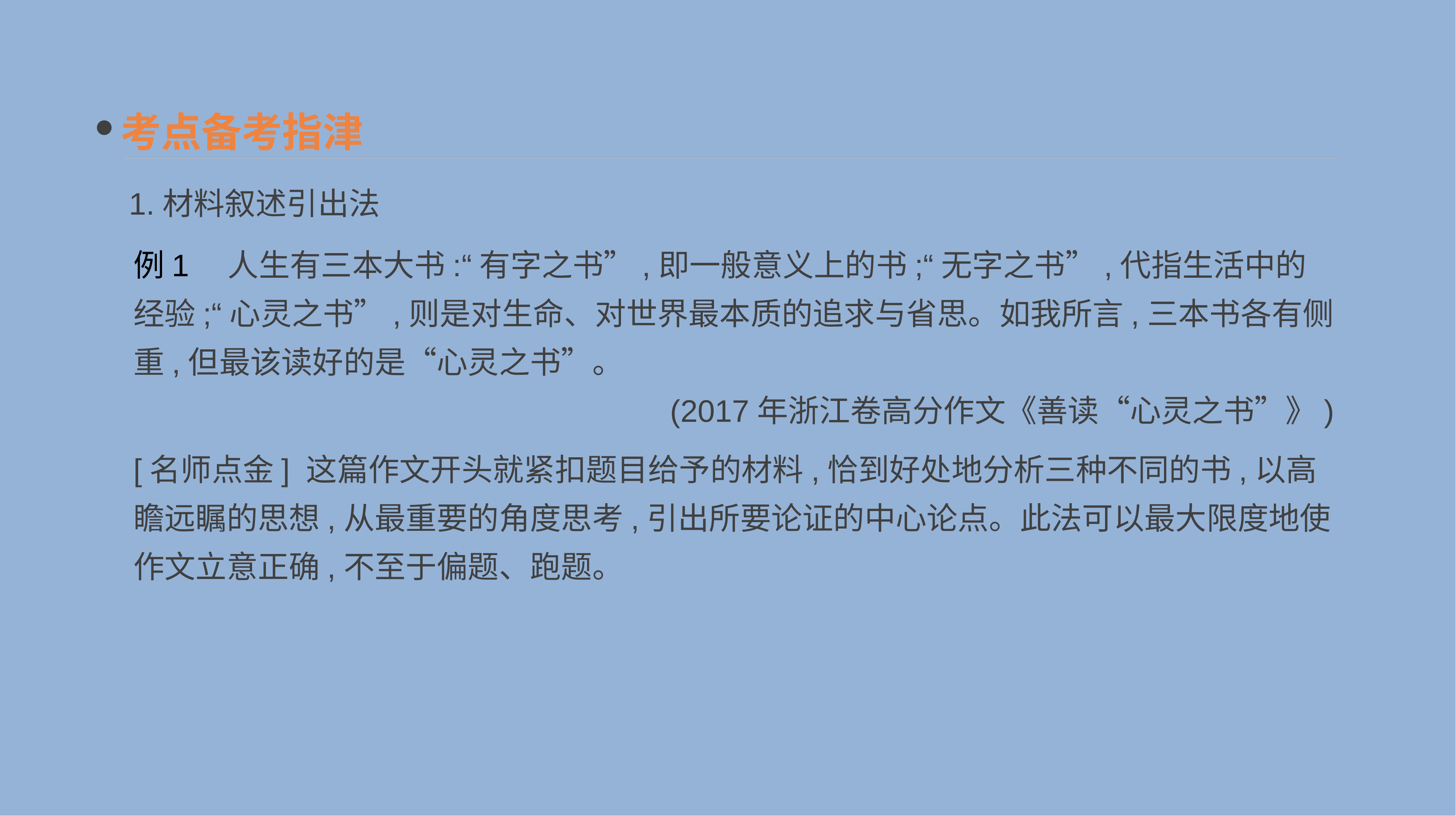

考点备考指津

1.材料叙述引出法
例1　人生有三本大书:“有字之书”,即一般意义上的书;“无字之书”,代指生活中的经验;“心灵之书”,则是对生命、对世界最本质的追求与省思。如我所言,三本书各有侧重,但最该读好的是“心灵之书”。
(2017年浙江卷高分作文《善读“心灵之书”》)
[名师点金] 这篇作文开头就紧扣题目给予的材料,恰到好处地分析三种不同的书,以高瞻远瞩的思想,从最重要的角度思考,引出所要论证的中心论点。此法可以最大限度地使作文立意正确,不至于偏题、跑题。